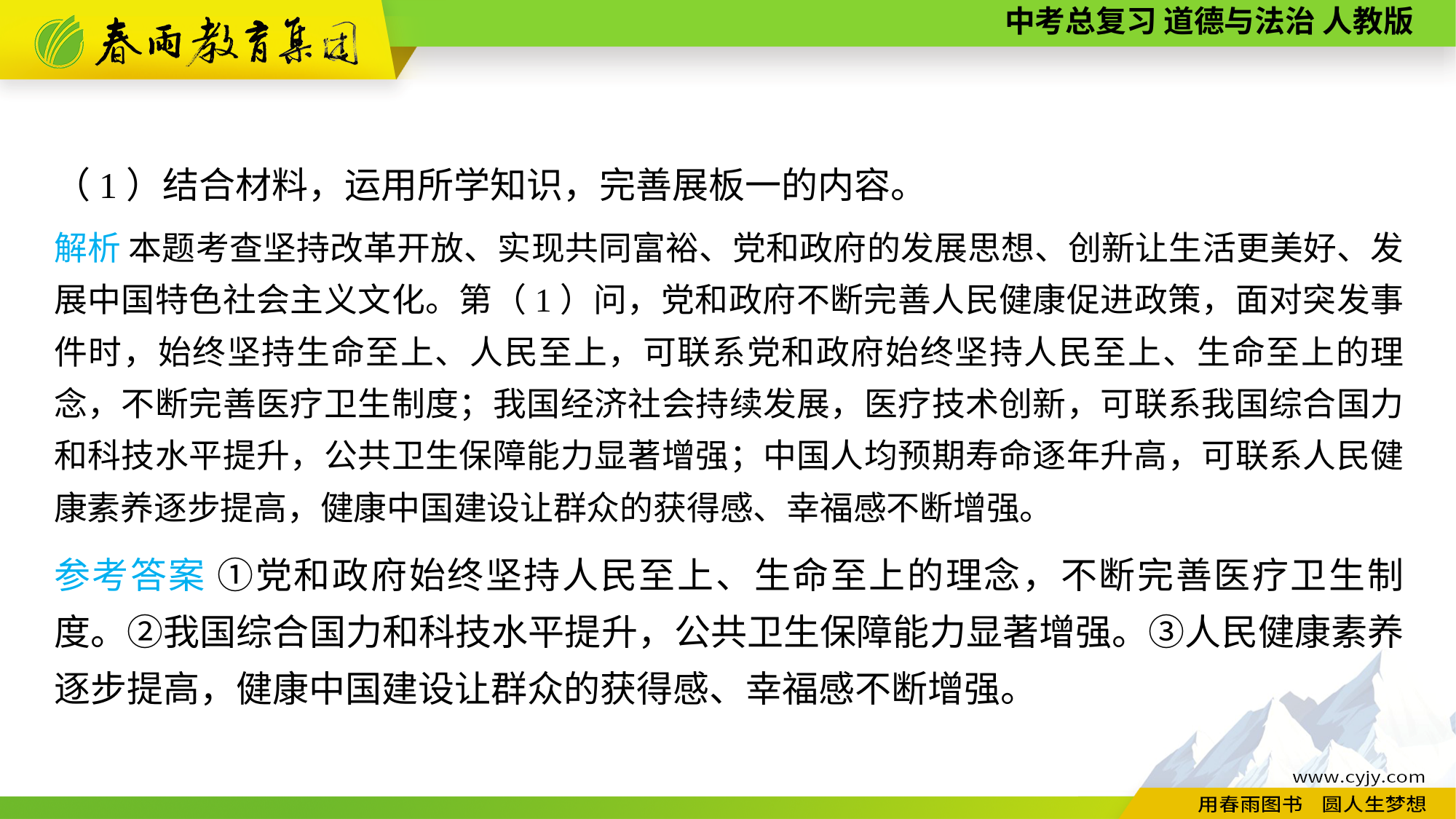

（1）结合材料，运用所学知识，完善展板一的内容。
解析 本题考查坚持改革开放、实现共同富裕、党和政府的发展思想、创新让生活更美好、发展中国特色社会主义文化。第（1）问，党和政府不断完善人民健康促进政策，面对突发事件时，始终坚持生命至上、人民至上，可联系党和政府始终坚持人民至上、生命至上的理念，不断完善医疗卫生制度；我国经济社会持续发展，医疗技术创新，可联系我国综合国力和科技水平提升，公共卫生保障能力显著增强；中国人均预期寿命逐年升高，可联系人民健康素养逐步提高，健康中国建设让群众的获得感、幸福感不断增强。
参考答案 ①党和政府始终坚持人民至上、生命至上的理念，不断完善医疗卫生制度。②我国综合国力和科技水平提升，公共卫生保障能力显著增强。③人民健康素养逐步提高，健康中国建设让群众的获得感、幸福感不断增强。